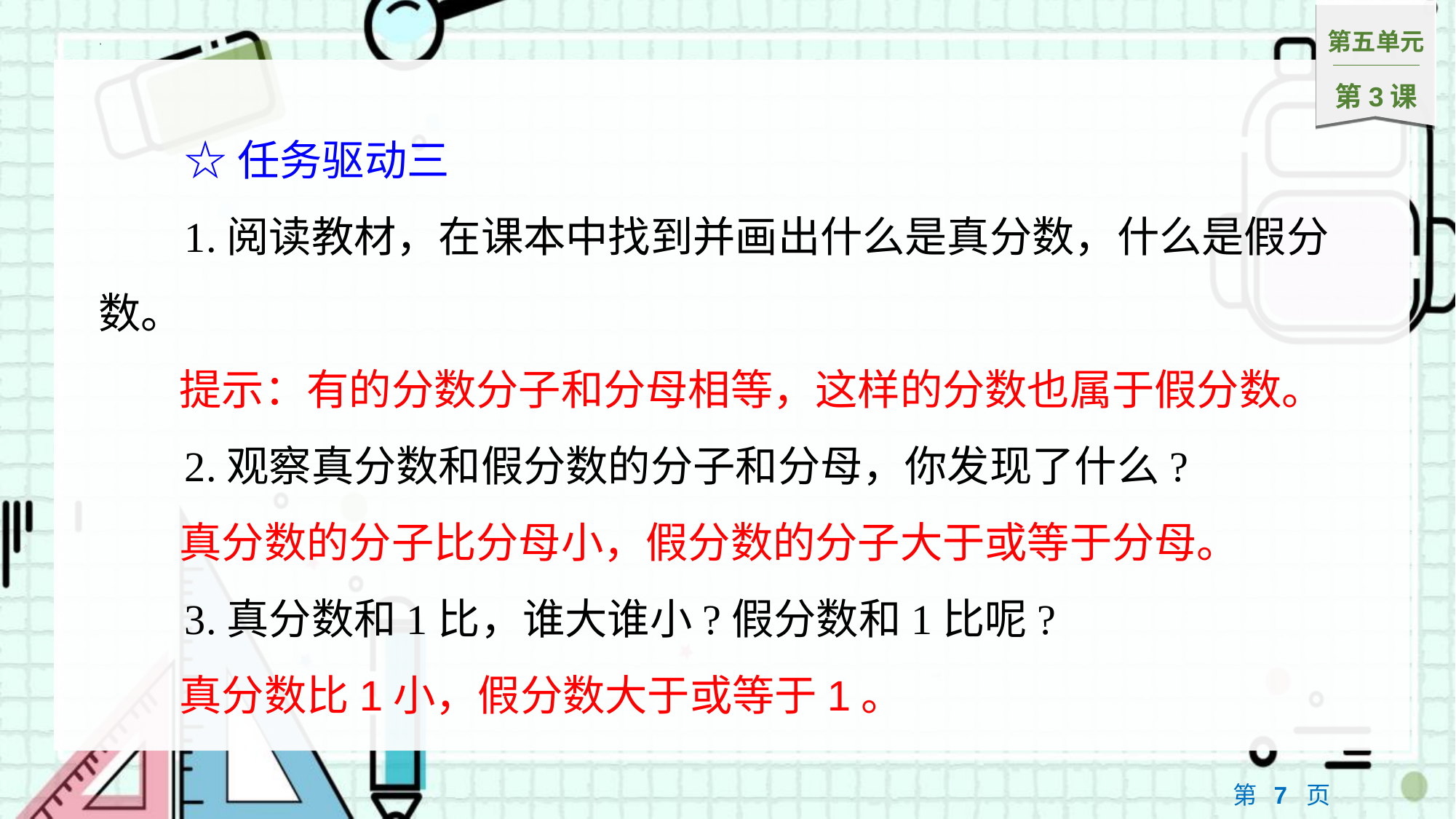

☆任务驱动三
1.阅读教材，在课本中找到并画出什么是真分数，什么是假分数。

2.观察真分数和假分数的分子和分母，你发现了什么?

3.真分数和1比，谁大谁小?假分数和1比呢?

提示：有的分数分子和分母相等，这样的分数也属于假分数。

真分数的分子比分母小，假分数的分子大于或等于分母。

真分数比1小，假分数大于或等于1。